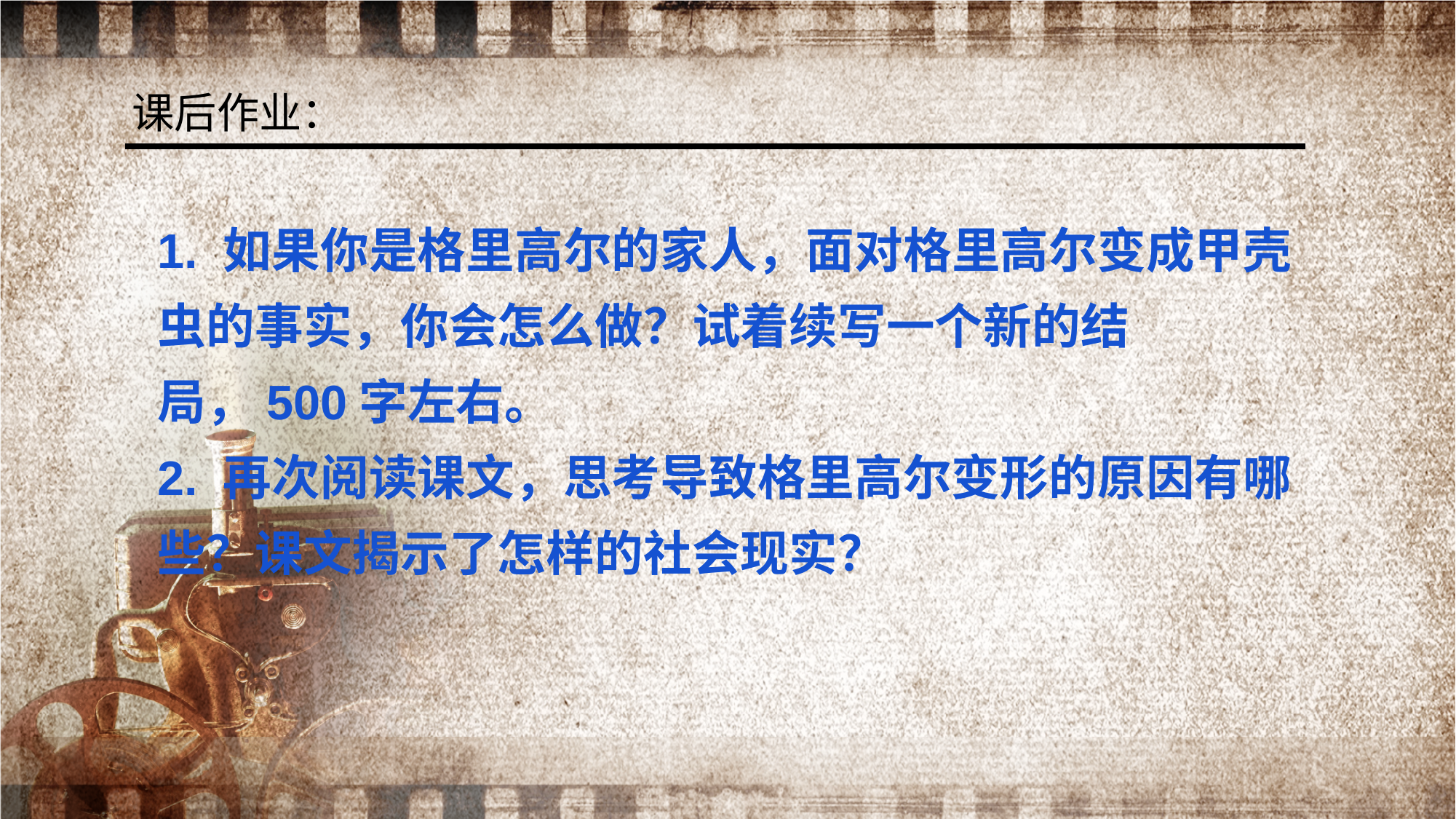

课后作业：

1. 如果你是格里高尔的家人，面对格里高尔变成甲壳虫的事实，你会怎么做？试着续写一个新的结局，500字左右。
2. 再次阅读课文，思考导致格里高尔变形的原因有哪些？课文揭示了怎样的社会现实？